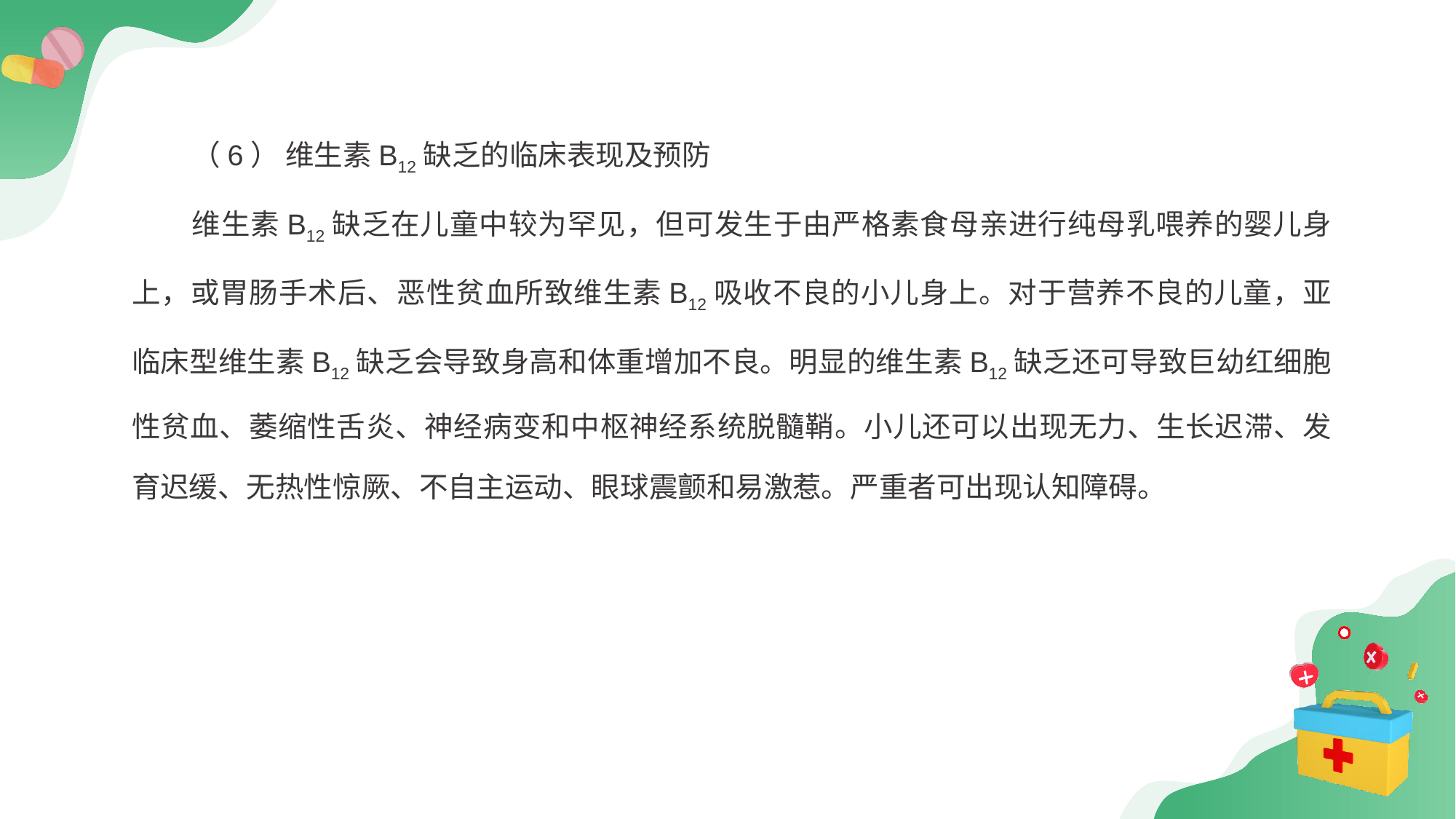

（6） 维生素B12缺乏的临床表现及预防
维生素B12缺乏在儿童中较为罕见，但可发生于由严格素食母亲进行纯母乳喂养的婴儿身上，或胃肠手术后、恶性贫血所致维生素B12吸收不良的小儿身上。对于营养不良的儿童，亚临床型维生素B12缺乏会导致身高和体重增加不良。明显的维生素B12缺乏还可导致巨幼红细胞性贫血、萎缩性舌炎、神经病变和中枢神经系统脱髓鞘。小儿还可以出现无力、生长迟滞、发育迟缓、无热性惊厥、不自主运动、眼球震颤和易激惹。严重者可出现认知障碍。